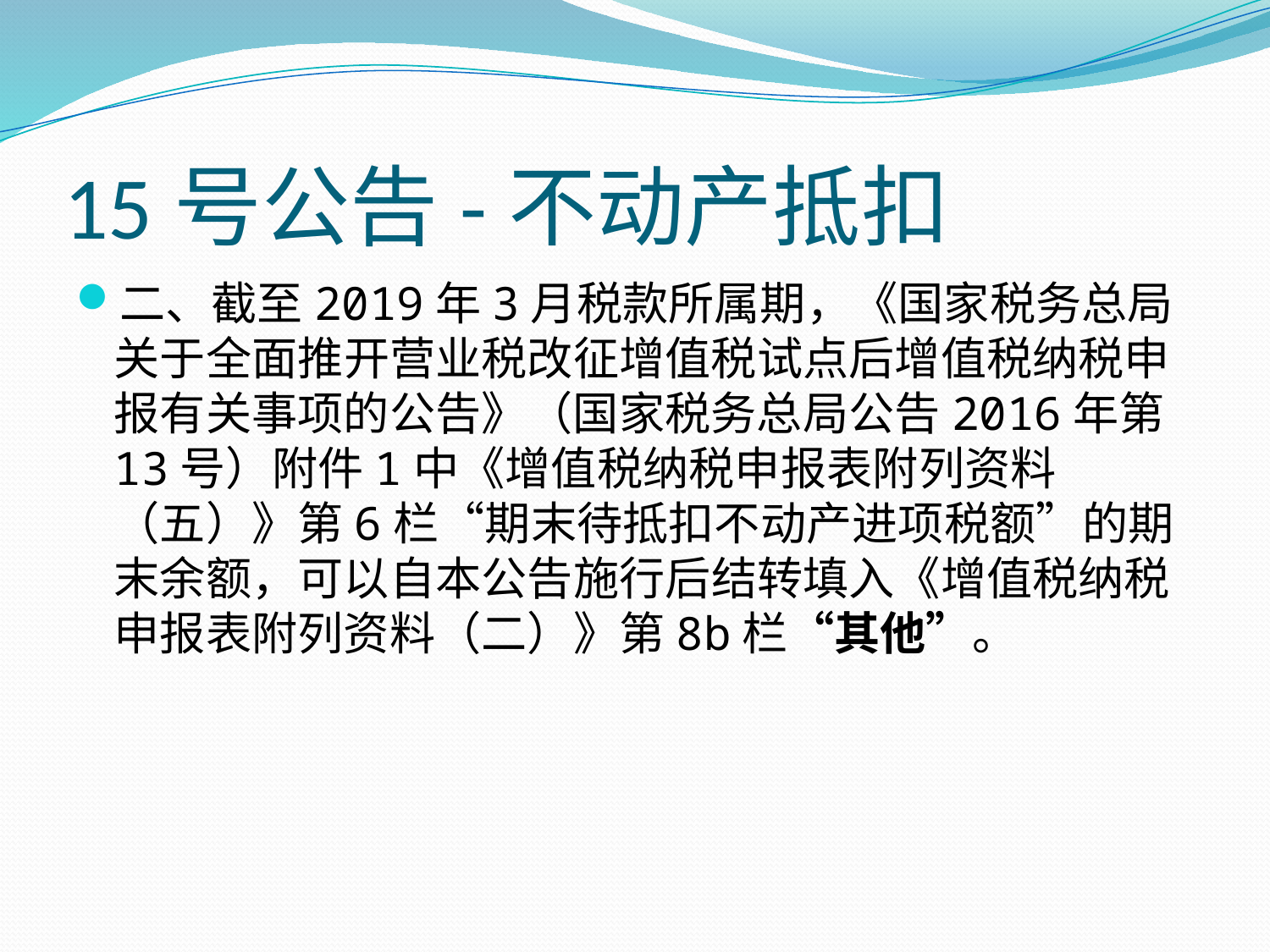

# 15号公告-不动产抵扣
二、截至2019年3月税款所属期，《国家税务总局关于全面推开营业税改征增值税试点后增值税纳税申报有关事项的公告》（国家税务总局公告2016年第13号）附件1中《增值税纳税申报表附列资料（五）》第6栏“期末待抵扣不动产进项税额”的期末余额，可以自本公告施行后结转填入《增值税纳税申报表附列资料（二）》第8b栏“其他”。